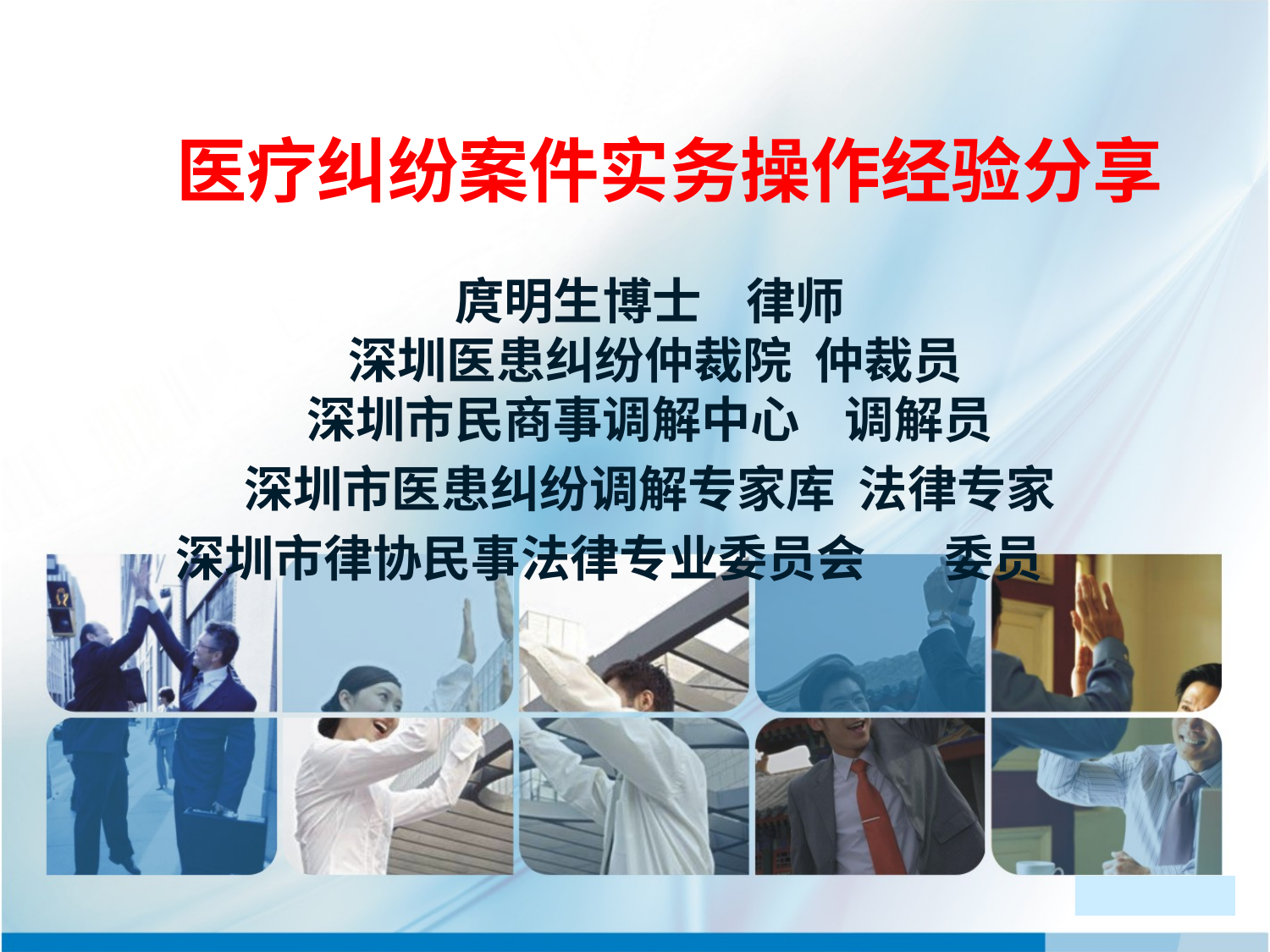

医疗纠纷案件实务操作经验分享
庹明生博士    律师
 深圳医患纠纷仲裁院  仲裁员
深圳市民商事调解中心    调解员
深圳市医患纠纷调解专家库  法律专家
     深圳市律协民事法律专业委员会       委员
1